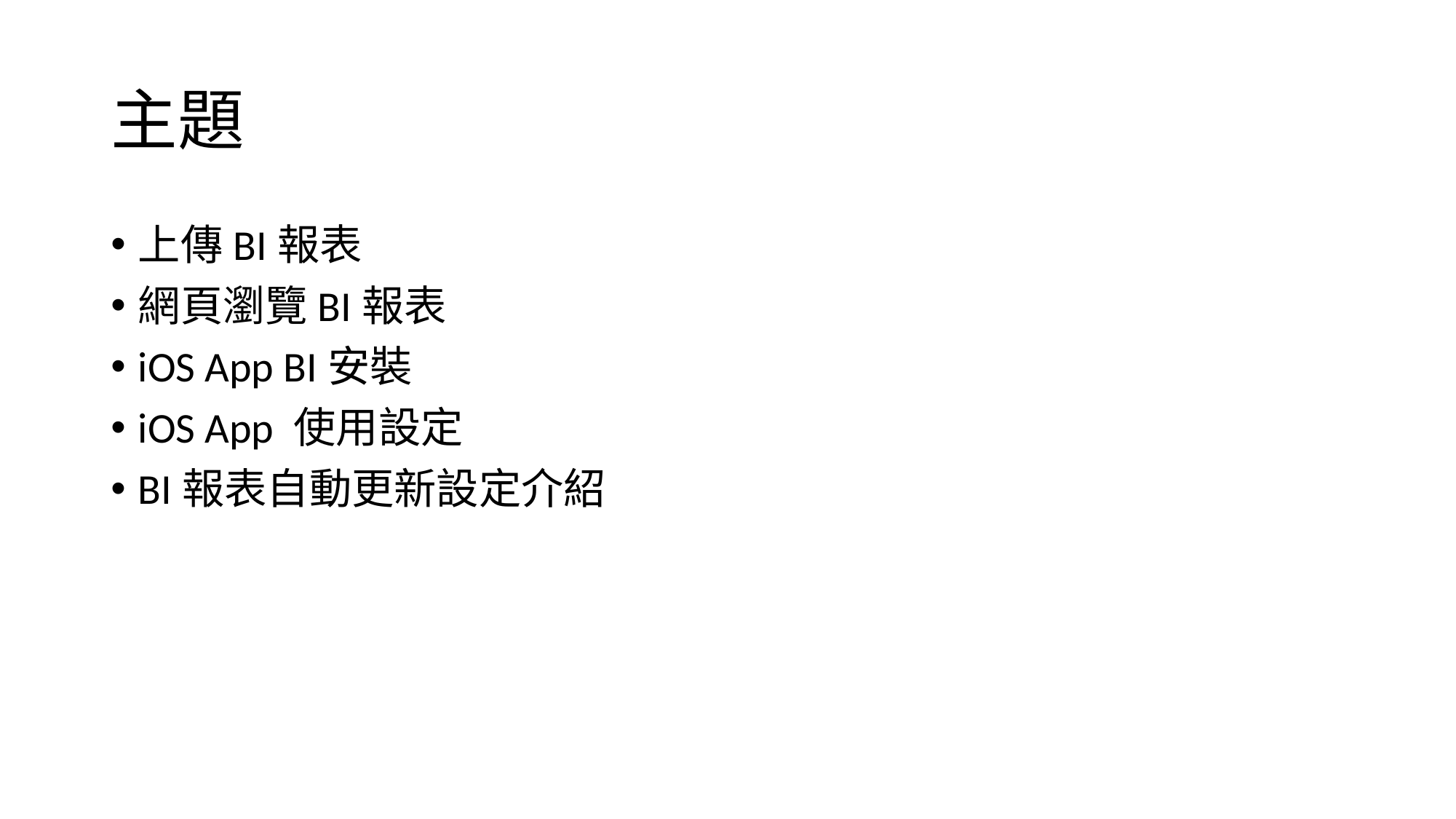

# 主題
上傳BI報表
網頁瀏覽BI報表
iOS App BI安裝
iOS App 使用設定
BI報表自動更新設定介紹